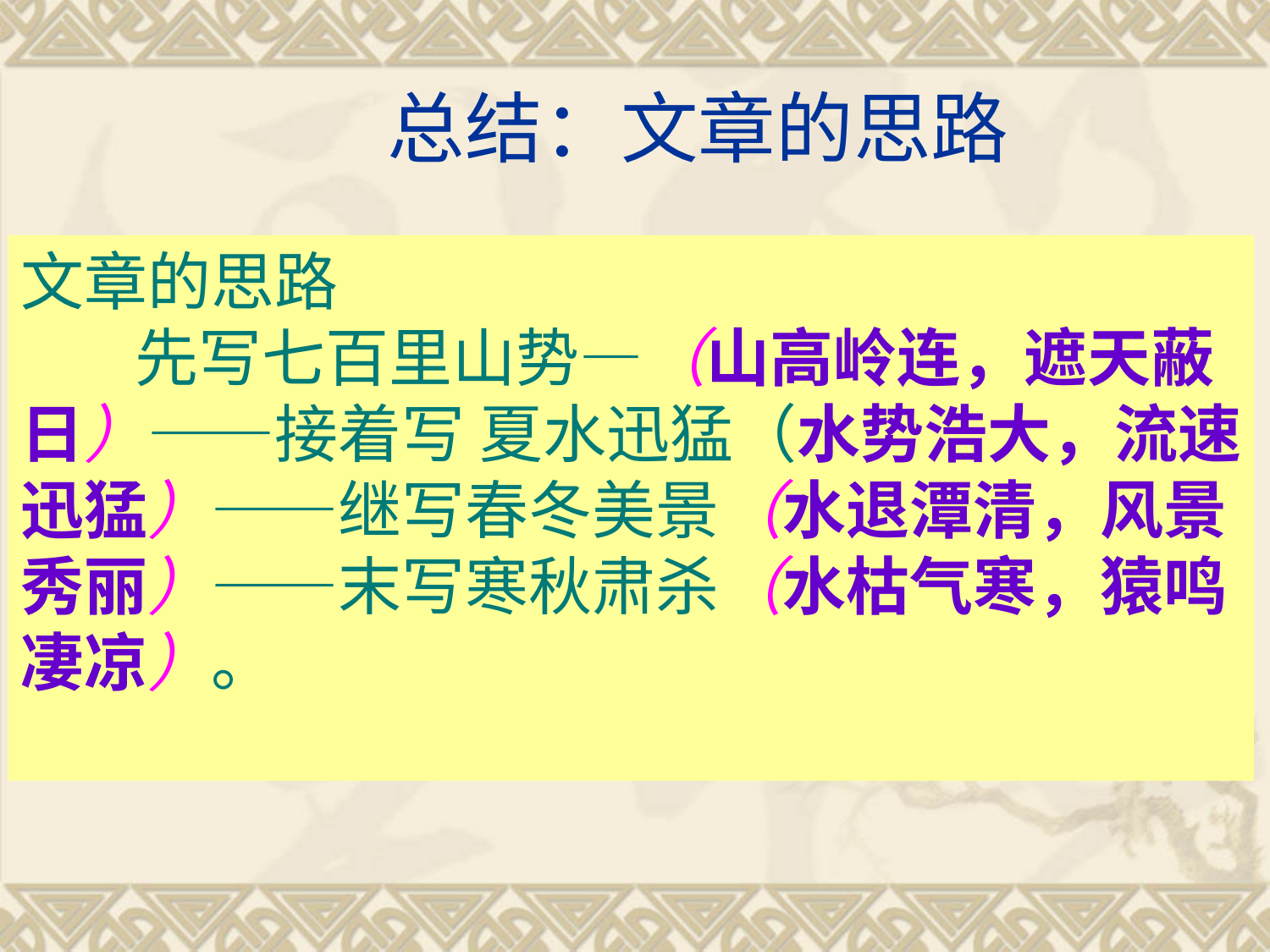

# 总结：文章的思路
文章的思路
       先写七百里山势—（山高岭连，遮天蔽日）——接着写 夏水迅猛（水势浩大，流速迅猛）——继写春冬美景（水退潭清，风景秀丽）——末写寒秋肃杀（水枯气寒，猿鸣凄凉）。